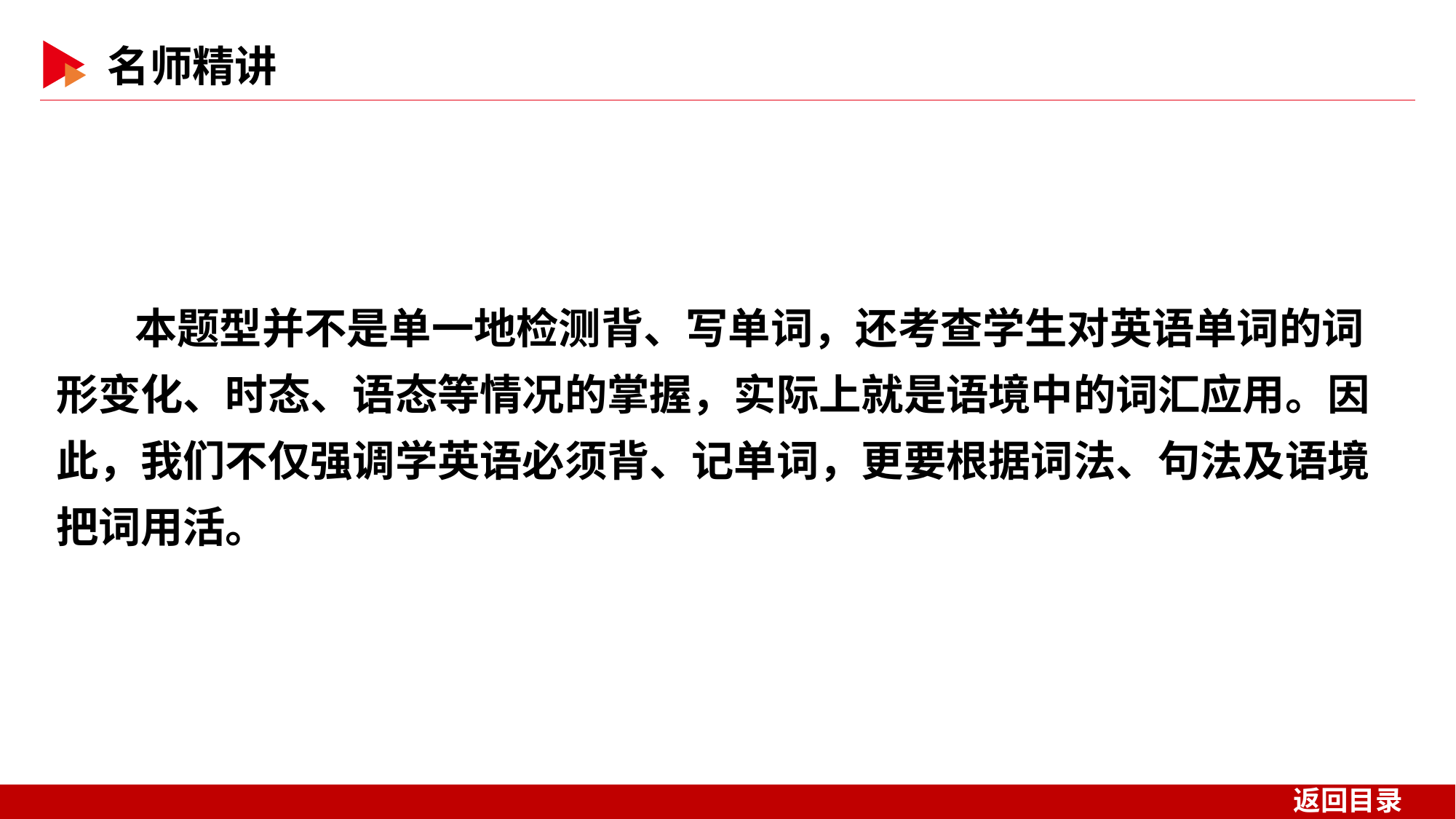

本题型并不是单一地检测背、写单词，还考查学生对英语单词的词形变化、时态、语态等情况的掌握，实际上就是语境中的词汇应用。因此，我们不仅强调学英语必须背、记单词，更要根据词法、句法及语境把词用活。